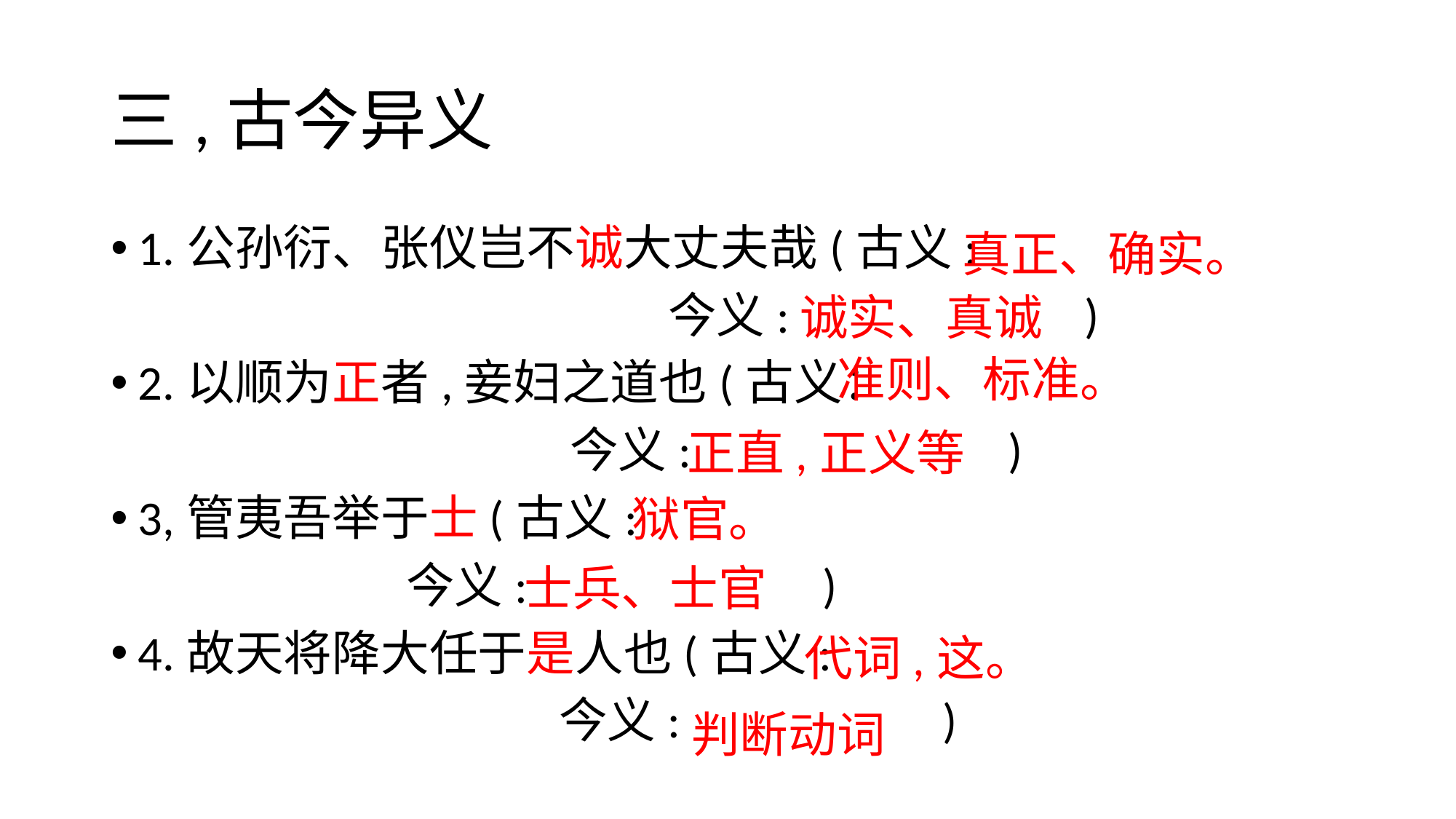

# 三,古今异义
1.公孙衍、张仪岂不诚大丈夫哉(古义:
                                                  今义:                           )
2.以顺为正者,妾妇之道也(古义：
                                         今义:                             )
3,管夷吾举于士(古义:
                          今义:                           )
4.故天将降大任于是人也(古义:
                                        今义:                        )
真正、确实。
诚实、真诚
准则、标准。
正直,正义等
狱官。
士兵、士官
代词,这。
判断动词